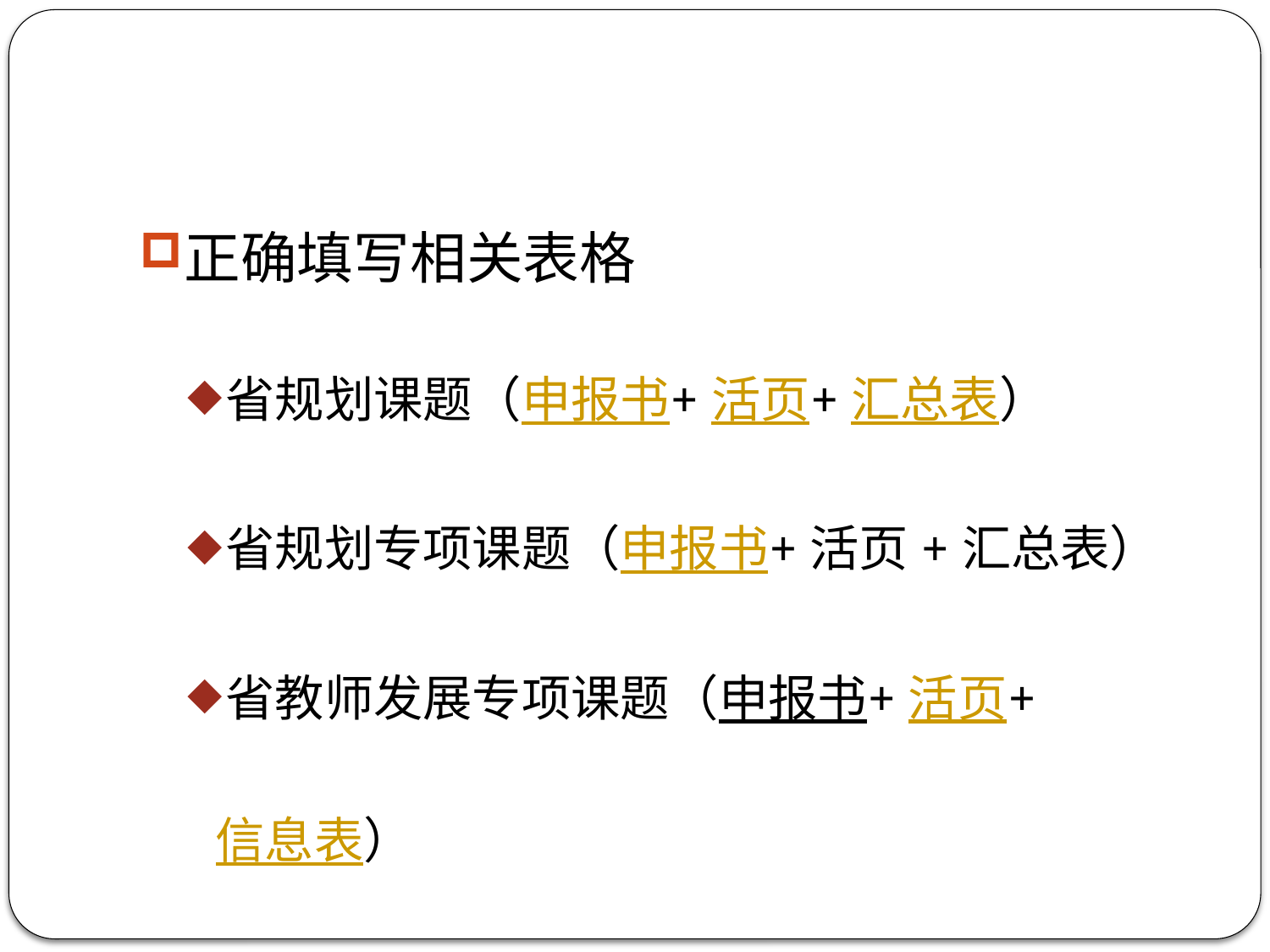

#
正确填写相关表格
省规划课题（申报书+活页+汇总表）
省规划专项课题（申报书+活页+汇总表）
省教师发展专项课题（申报书+活页+信息表）
武进区教科研课题（申报评审书）